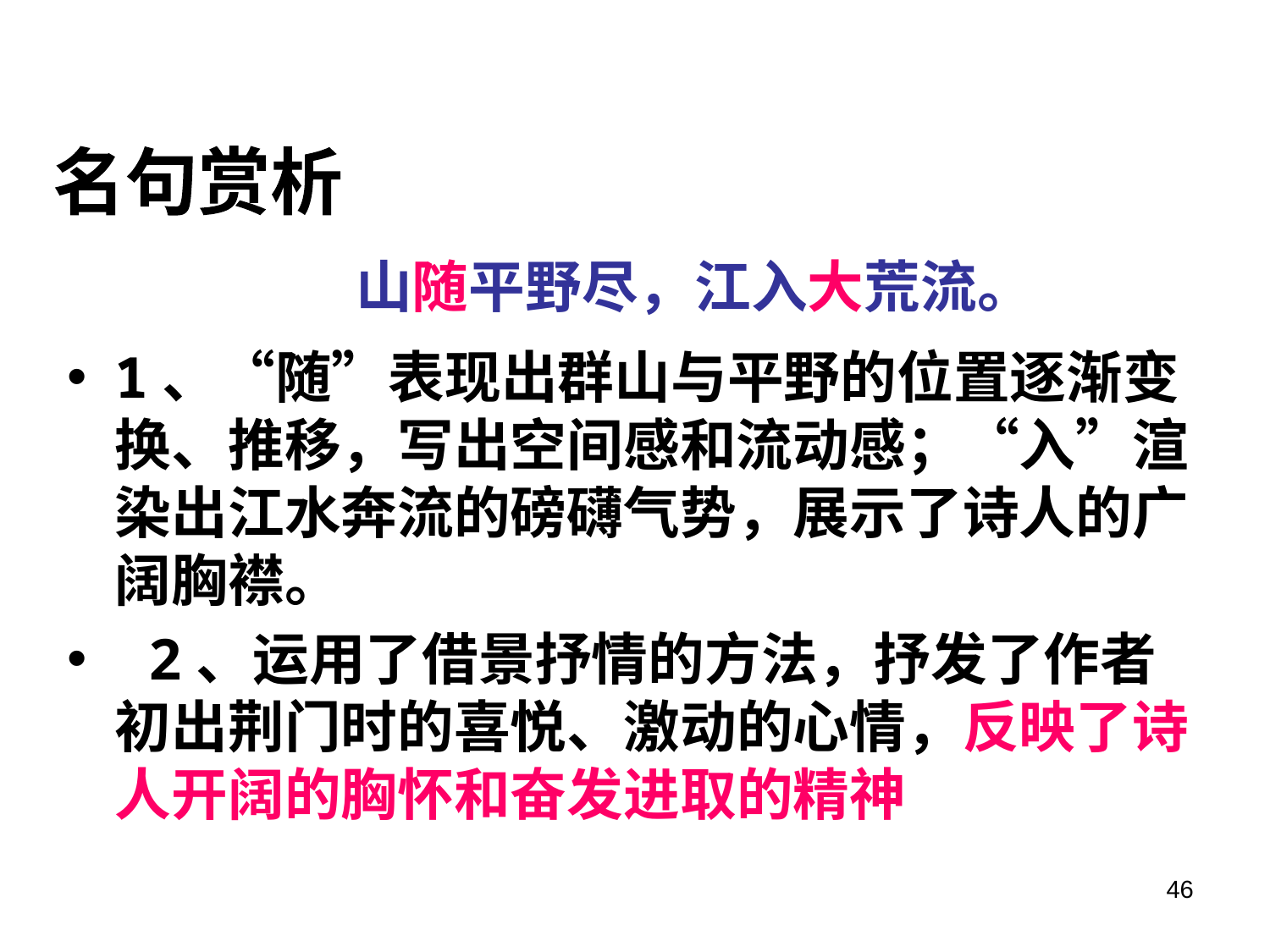

名句赏析
山随平野尽，江入大荒流。
1、“随”表现出群山与平野的位置逐渐变换、推移，写出空间感和流动感；“入”渲染出江水奔流的磅礴气势，展示了诗人的广阔胸襟。
 2、运用了借景抒情的方法，抒发了作者初出荆门时的喜悦、激动的心情，反映了诗人开阔的胸怀和奋发进取的精神
46